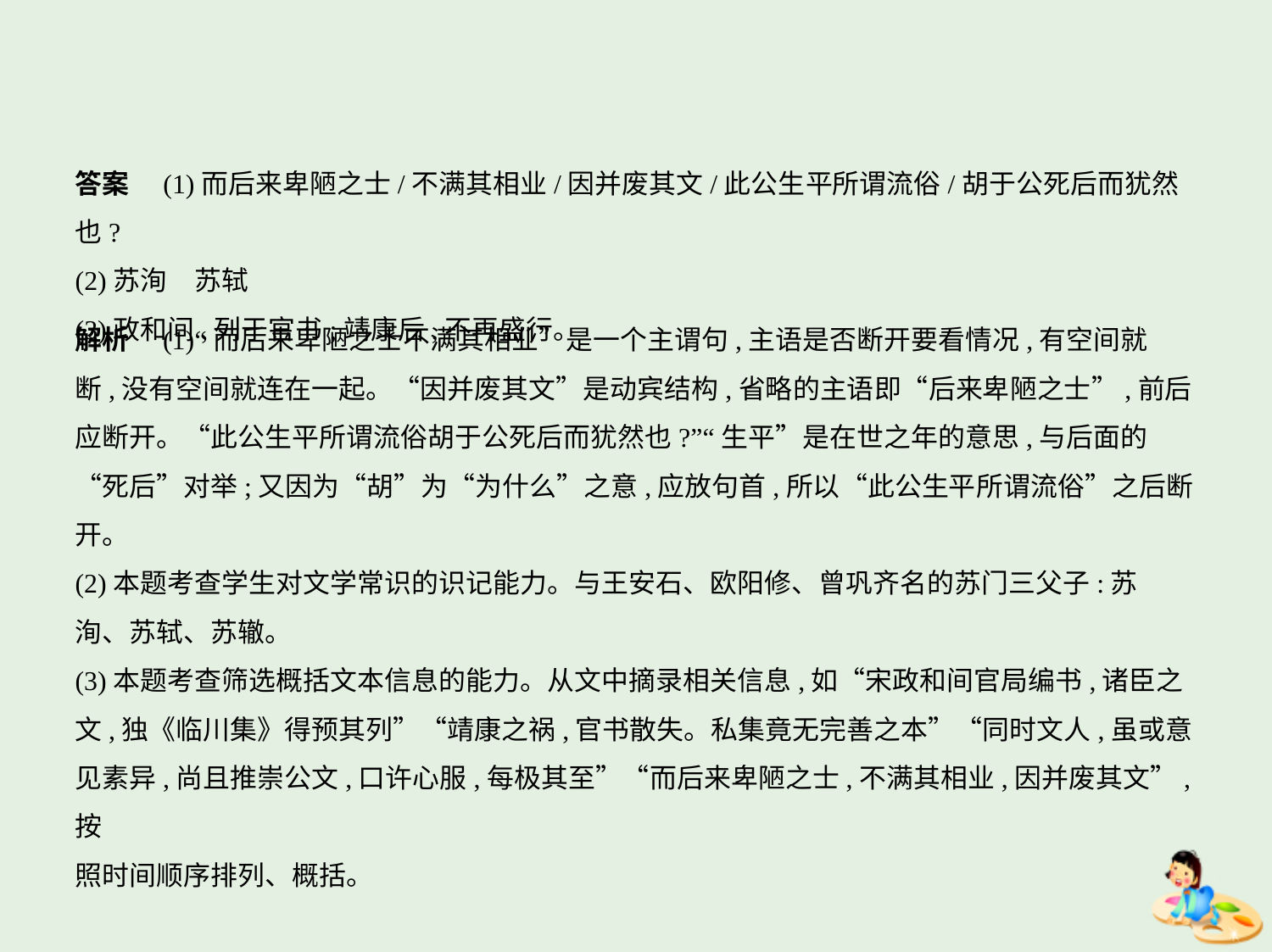

答案　(1)而后来卑陋之士/不满其相业/因并废其文/此公生平所谓流俗/胡于公死后而犹然也?
(2)苏洵　苏轼
(3)政和间,列于官书;靖康后,不再盛行。
解析　(1)“而后来卑陋之士不满其相业”是一个主谓句,主语是否断开要看情况,有空间就
断,没有空间就连在一起。“因并废其文”是动宾结构,省略的主语即“后来卑陋之士”,前后
应断开。“此公生平所谓流俗胡于公死后而犹然也?”“生平”是在世之年的意思,与后面的
“死后”对举;又因为“胡”为“为什么”之意,应放句首,所以“此公生平所谓流俗”之后断开。
(2)本题考查学生对文学常识的识记能力。与王安石、欧阳修、曾巩齐名的苏门三父子:苏
洵、苏轼、苏辙。
(3)本题考查筛选概括文本信息的能力。从文中摘录相关信息,如“宋政和间官局编书,诸臣之
文,独《临川集》得预其列”“靖康之祸,官书散失。私集竟无完善之本”“同时文人,虽或意
见素异,尚且推崇公文,口许心服,每极其至”“而后来卑陋之士,不满其相业,因并废其文”,按
照时间顺序排列、概括。